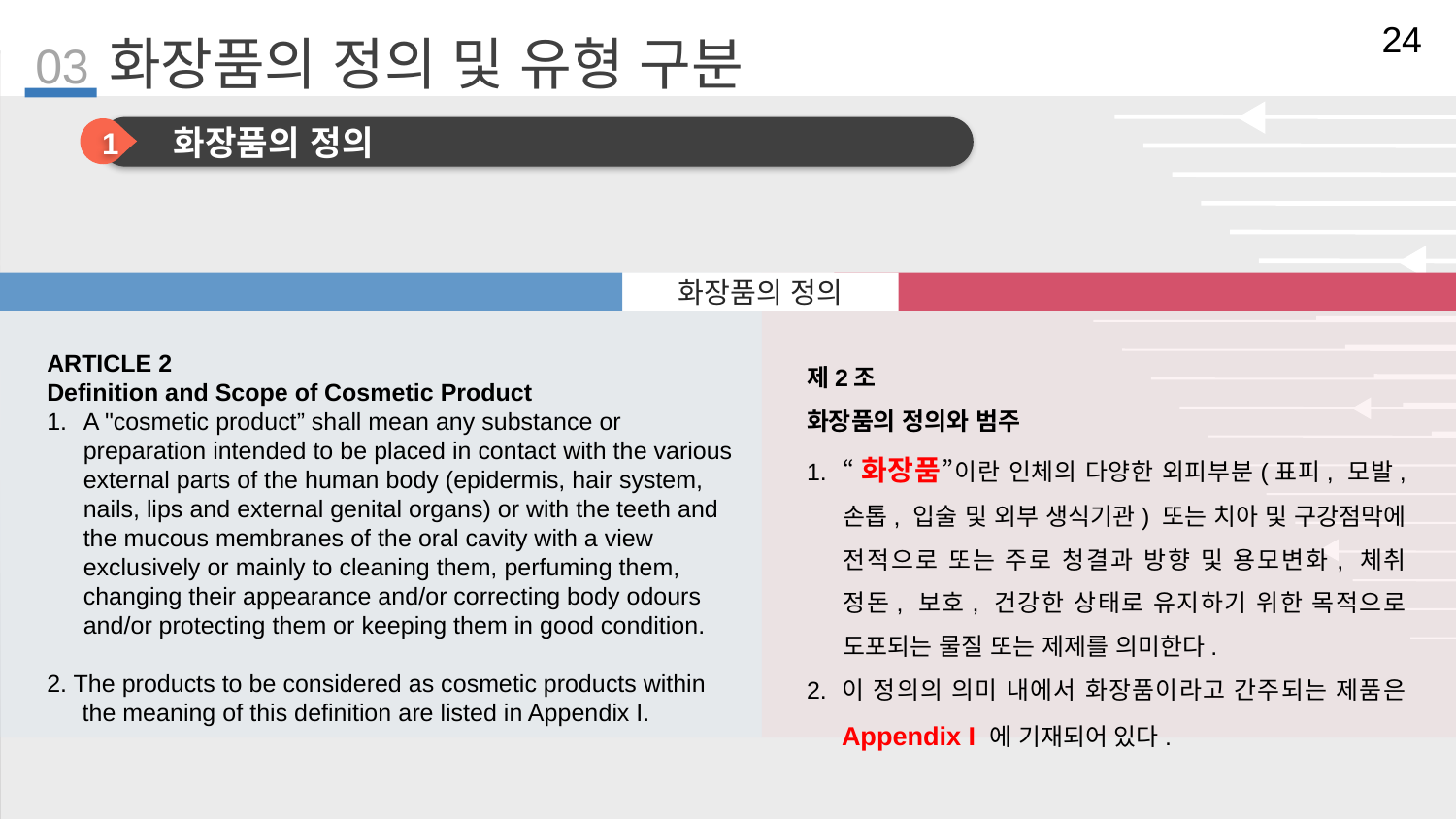

24
03
# 화장품의 정의 및 유형 구분
1

화장품의 정의
국문
영문
화장품의 정의

ARTICLE 2
Definition and Scope of Cosmetic Product
A "cosmetic product” shall mean any substance or preparation intended to be placed in contact with the various external parts of the human body (epidermis, hair system, nails, lips and external genital organs) or with the teeth and the mucous membranes of the oral cavity with a view exclusively or mainly to cleaning them, perfuming them, changing their appearance and/or correcting body odours and/or protecting them or keeping them in good condition.

2. The products to be considered as cosmetic products within the meaning of this definition are listed in Appendix I.
제2조
화장품의 정의와 범주
“화장품”이란 인체의 다양한 외피부분(표피, 모발, 손톱, 입술 및 외부 생식기관) 또는 치아 및 구강점막에 전적으로 또는 주로 청결과 방향 및 용모변화, 체취 정돈, 보호, 건강한 상태로 유지하기 위한 목적으로 도포되는 물질 또는 제제를 의미한다.
2. 이 정의의 의미 내에서 화장품이라고 간주되는 제품은 Appendix I 에 기재되어 있다.